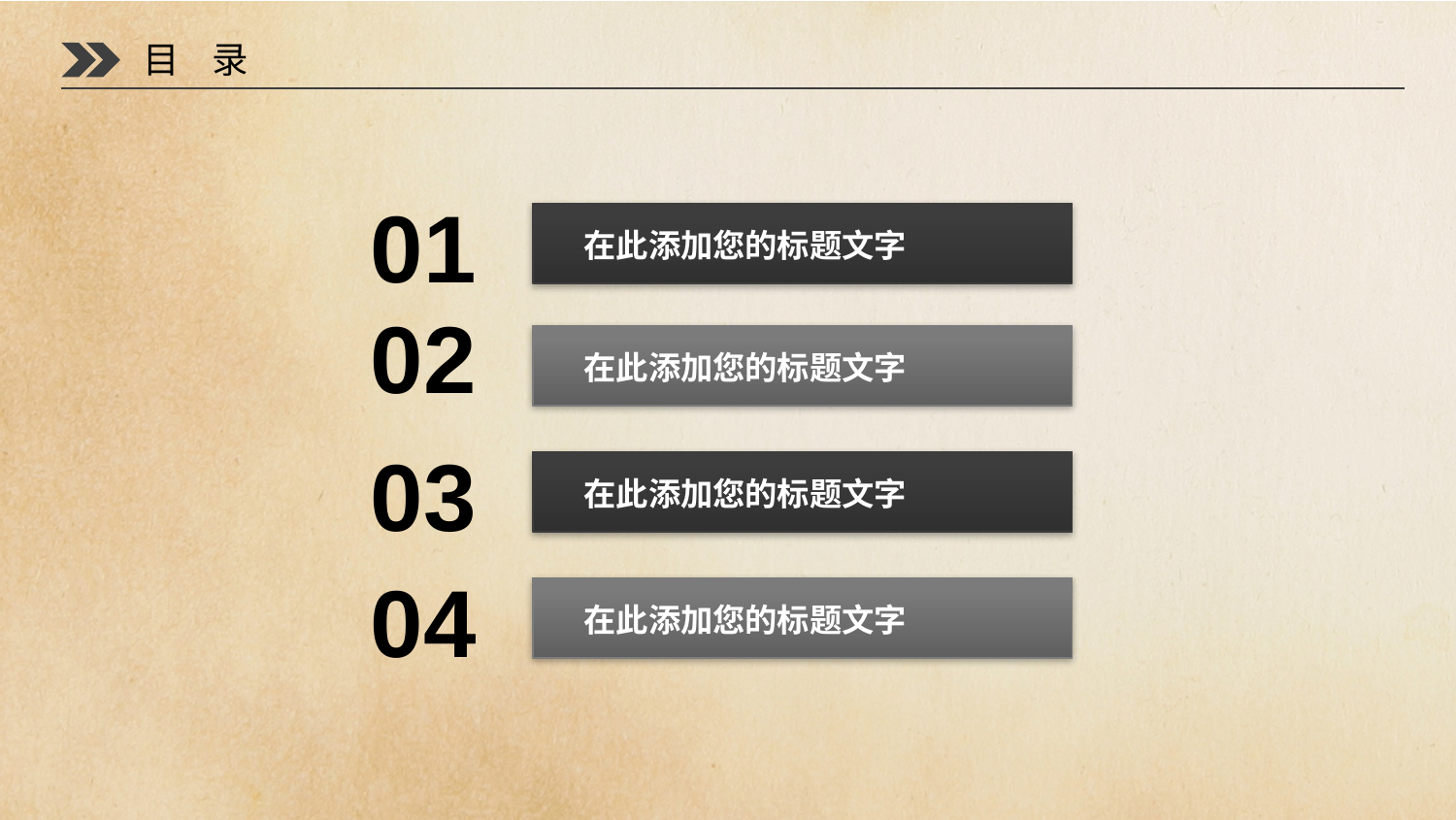

目    录
01

在此添加您的标题文字
02

在此添加您的标题文字
03

在此添加您的标题文字
04

在此添加您的标题文字